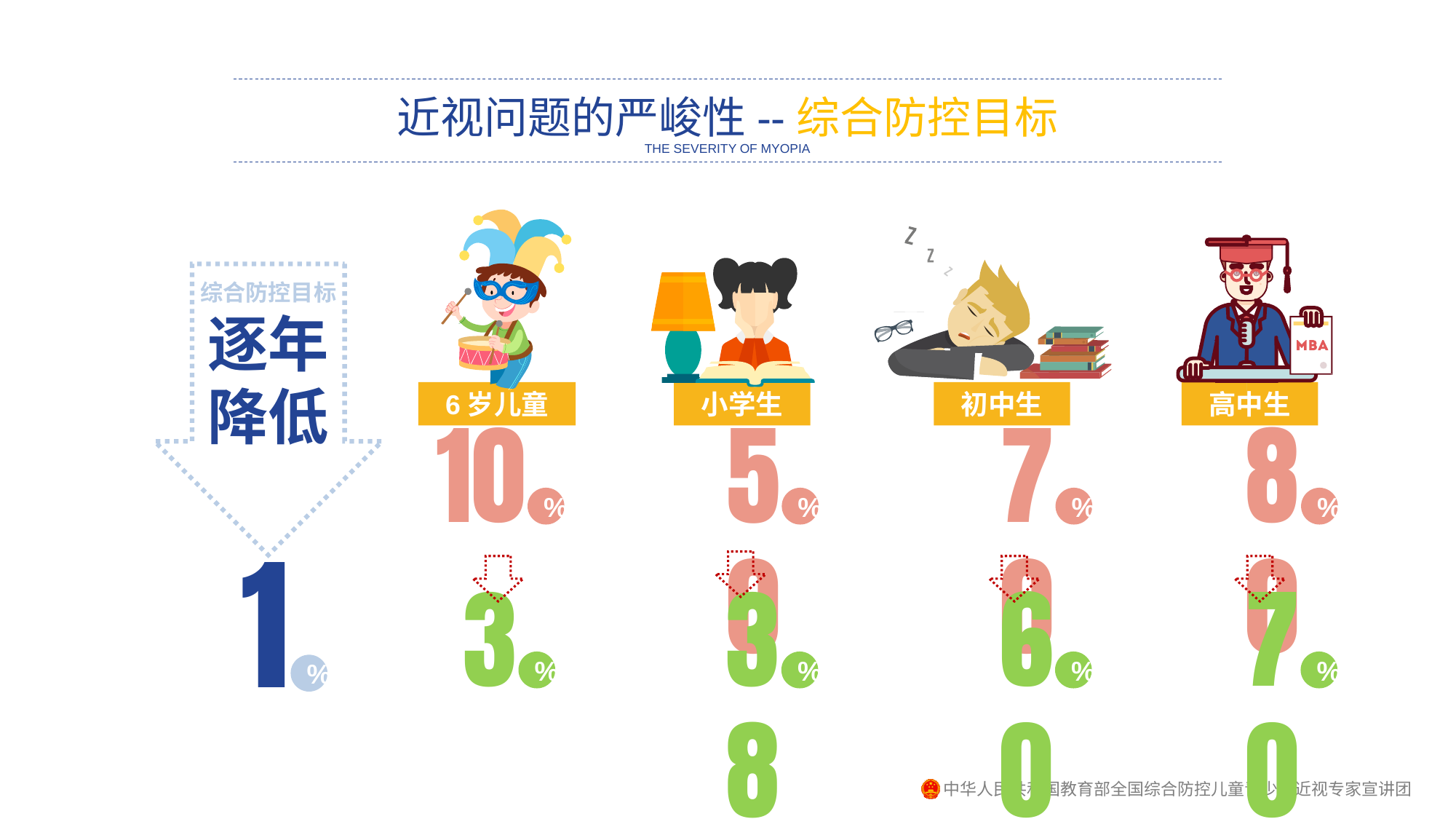

近视问题的严峻性--综合防控目标
THE SEVERITY OF MYOPIA

6岁儿童

初中生

高中生

小学生

逐年降低
10
%
50
%
70
%
80
%
1
%

3
%
38
%
60
%
70
%
综合防控目标